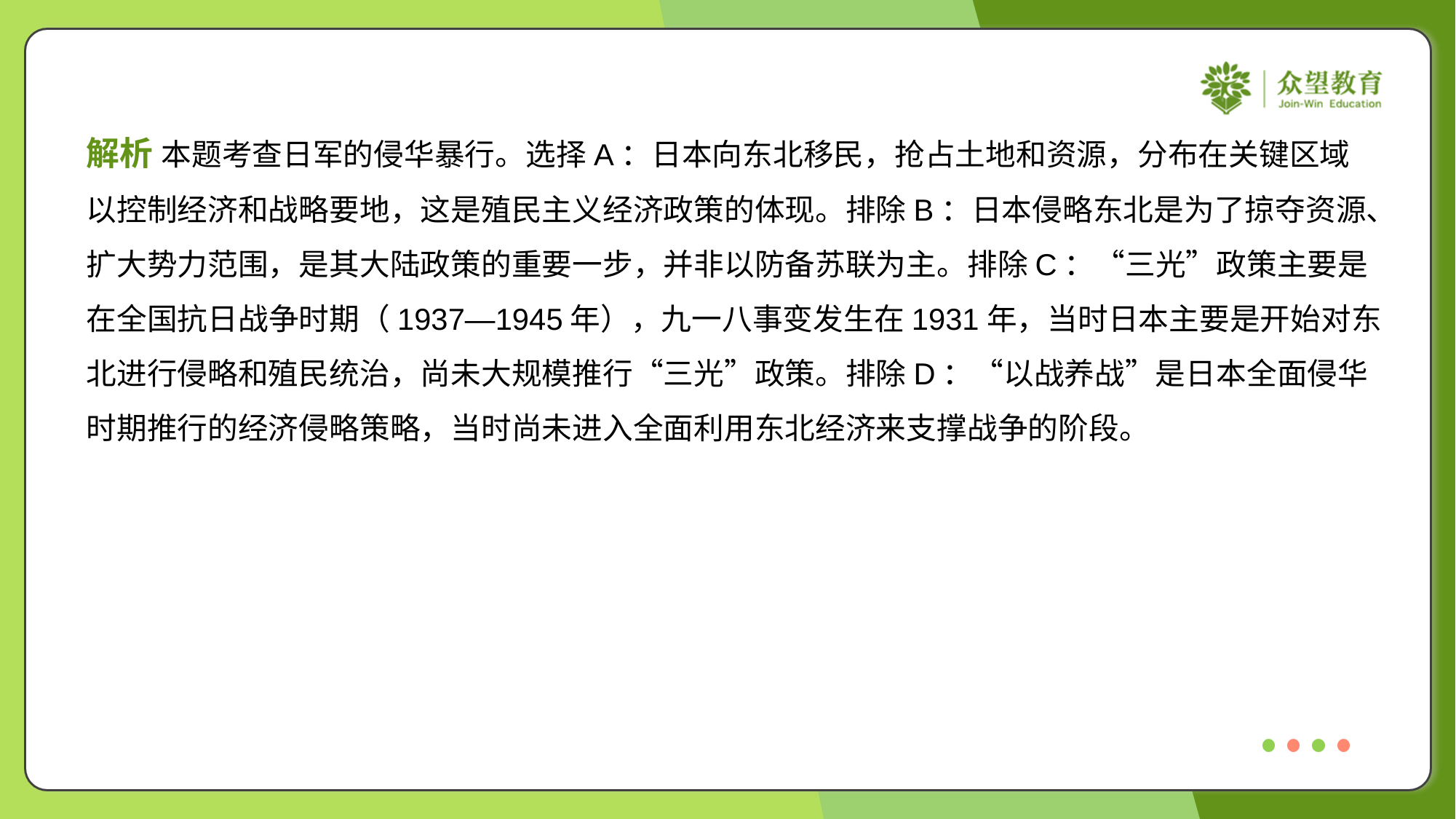

解析 本题考查日军的侵华暴行。选择A：日本向东北移民，抢占土地和资源，分布在关键区域
以控制经济和战略要地，这是殖民主义经济政策的体现。排除B：日本侵略东北是为了掠夺资源、
扩大势力范围，是其大陆政策的重要一步，并非以防备苏联为主。排除C：“三光”政策主要是
在全国抗日战争时期（1937—1945年），九一八事变发生在1931年，当时日本主要是开始对东
北进行侵略和殖民统治，尚未大规模推行“三光”政策。排除D：“以战养战”是日本全面侵华
时期推行的经济侵略策略，当时尚未进入全面利用东北经济来支撑战争的阶段。